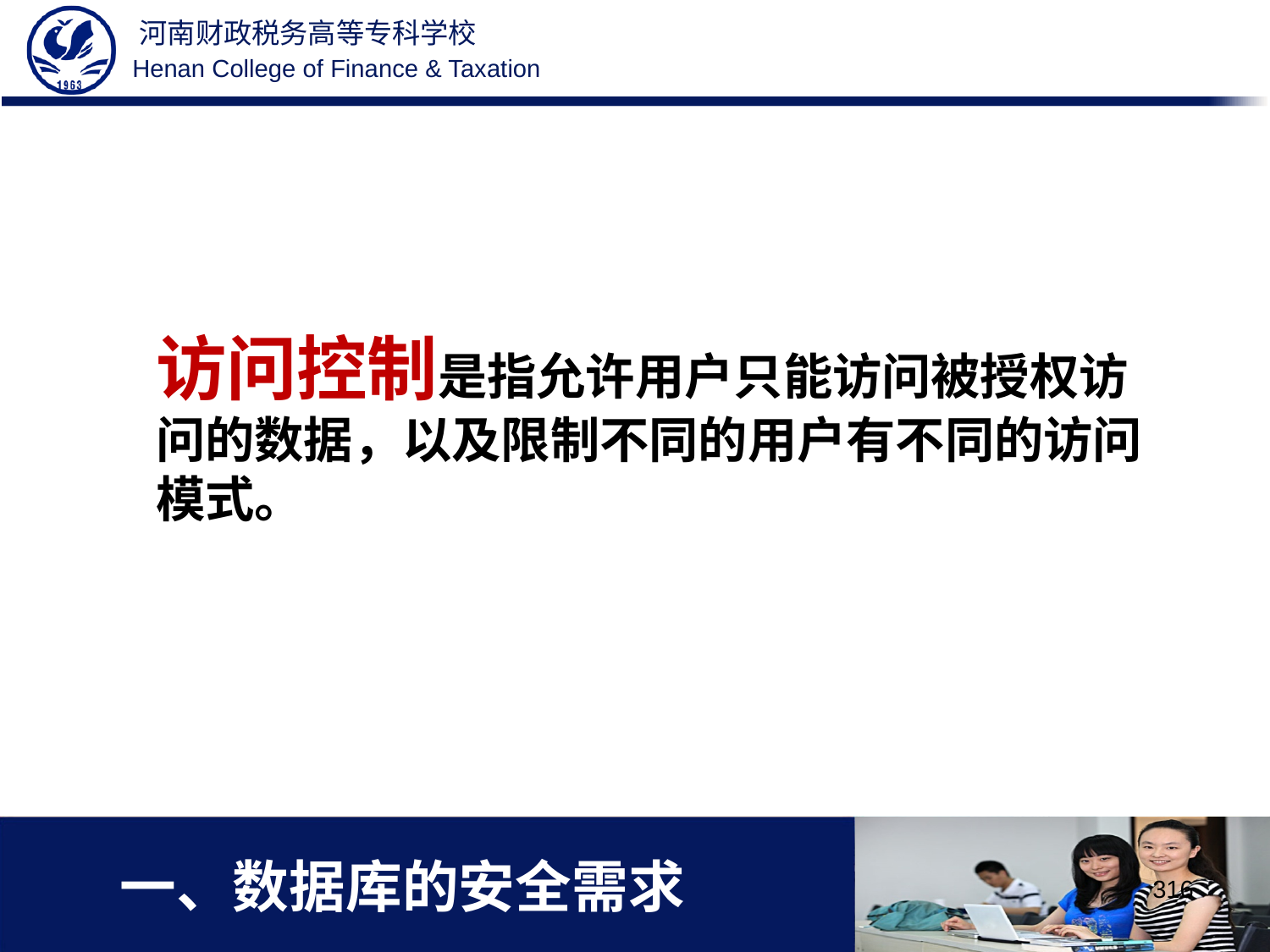

访问控制是指允许用户只能访问被授权访问的数据，以及限制不同的用户有不同的访问模式。
# 一、数据库的安全需求
316